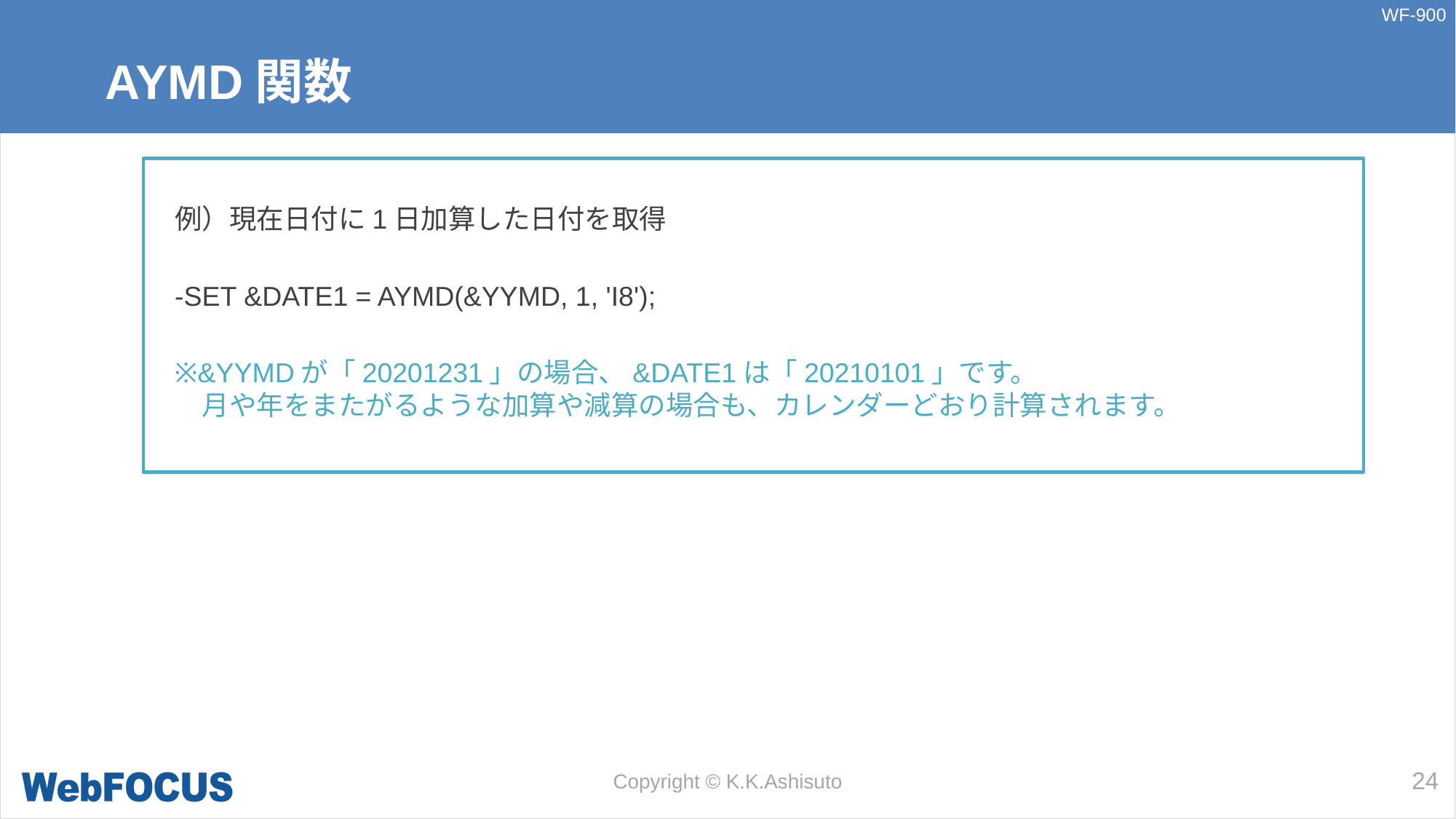

# AYMD関数

例）現在日付に1日加算した日付を取得

-SET &DATE1 = AYMD(&YYMD, 1, 'I8');

※&YYMDが「20201231」の場合、&DATE1は「20210101」です。
　月や年をまたがるような加算や減算の場合も、カレンダーどおり計算されます。